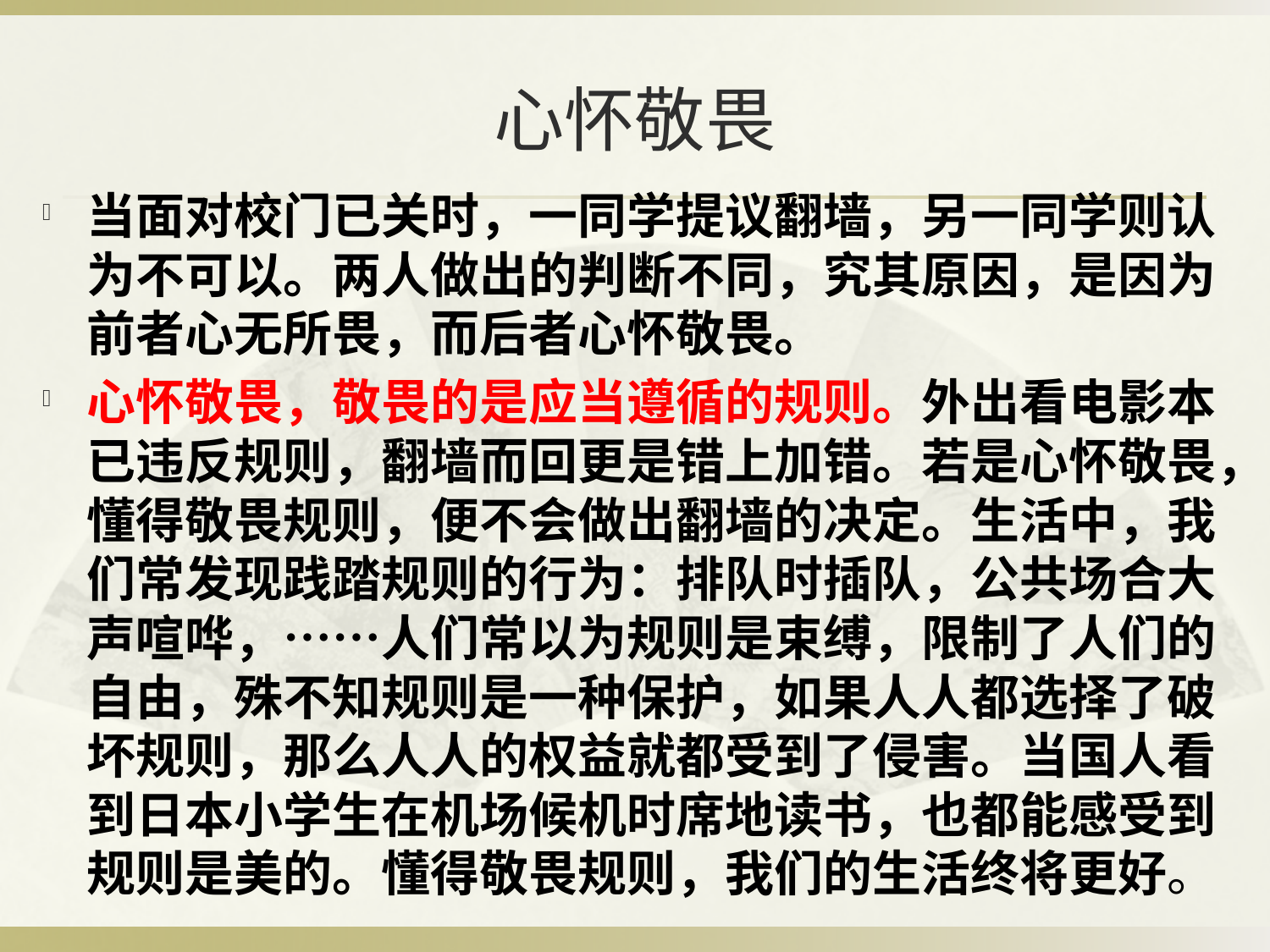

# 心怀敬畏
当面对校门已关时，一同学提议翻墙，另一同学则认为不可以。两人做出的判断不同，究其原因，是因为前者心无所畏，而后者心怀敬畏。
心怀敬畏，敬畏的是应当遵循的规则。外出看电影本已违反规则，翻墙而回更是错上加错。若是心怀敬畏，懂得敬畏规则，便不会做出翻墙的决定。生活中，我们常发现践踏规则的行为：排队时插队，公共场合大声喧哗，……人们常以为规则是束缚，限制了人们的自由，殊不知规则是一种保护，如果人人都选择了破坏规则，那么人人的权益就都受到了侵害。当国人看到日本小学生在机场候机时席地读书，也都能感受到规则是美的。懂得敬畏规则，我们的生活终将更好。